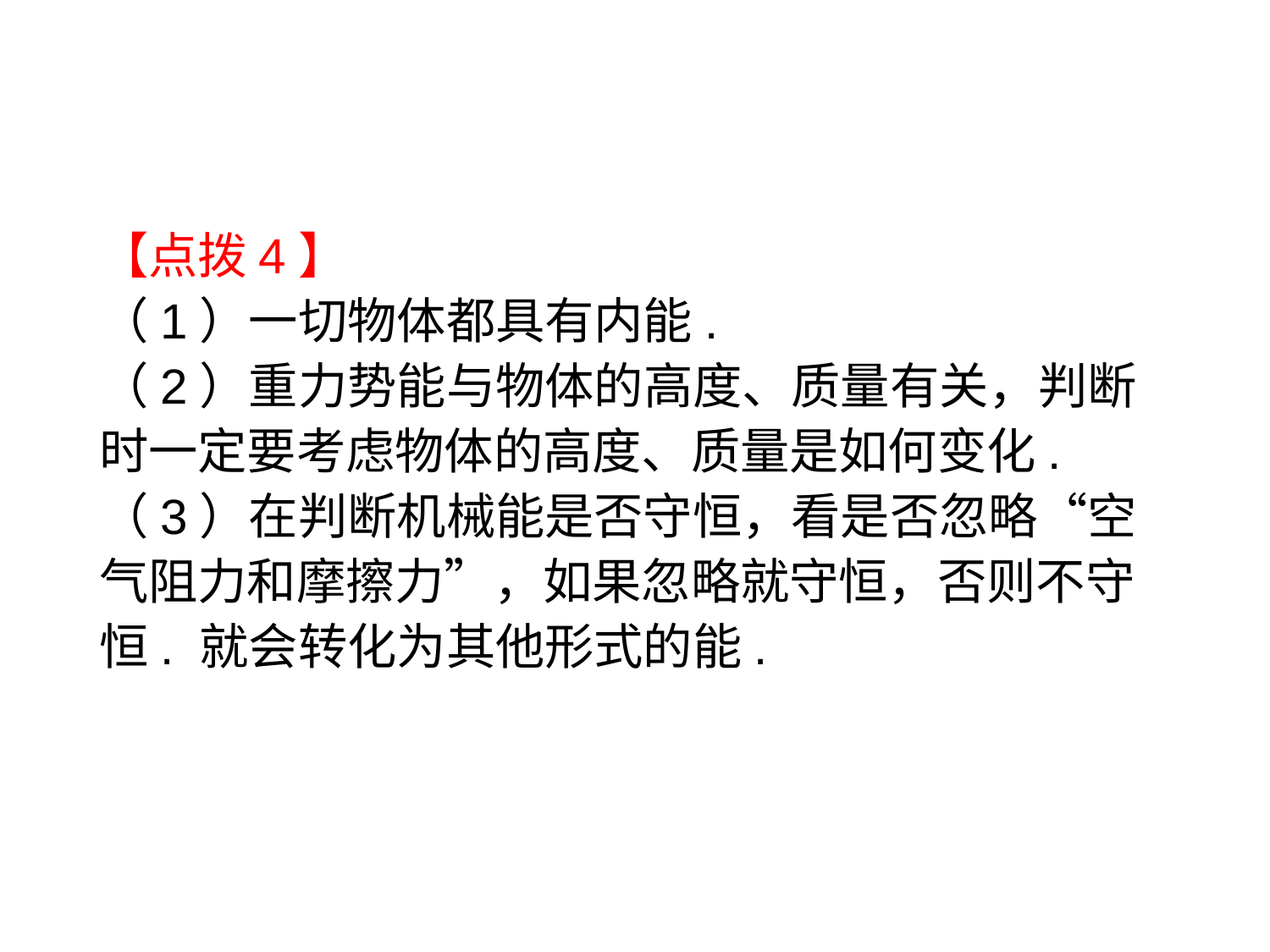

【点拨4】
（1）一切物体都具有内能.
（2）重力势能与物体的高度、质量有关，判断时一定要考虑物体的高度、质量是如何变化.
（3）在判断机械能是否守恒，看是否忽略“空气阻力和摩擦力”，如果忽略就守恒，否则不守恒. 就会转化为其他形式的能.